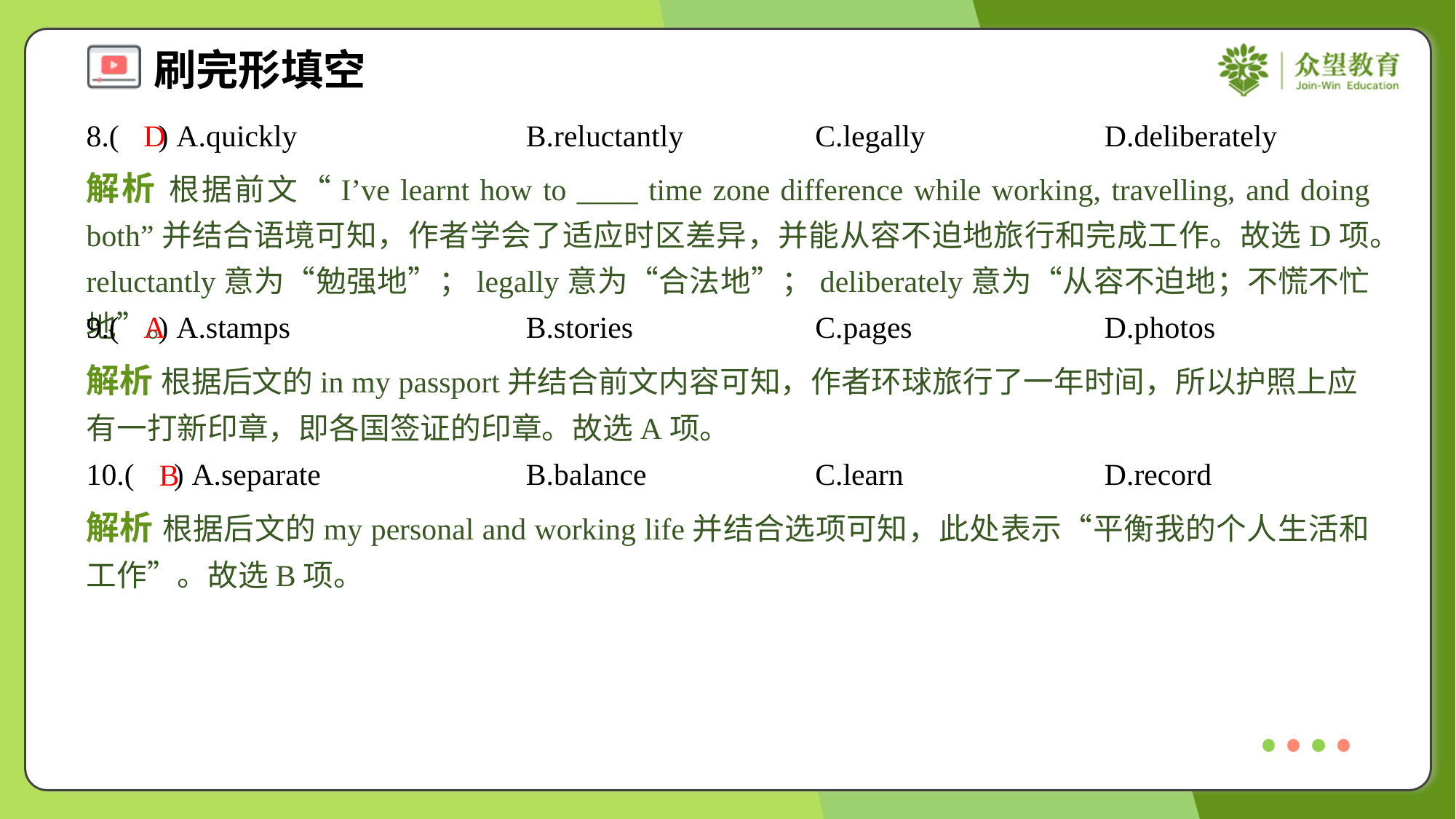

8.(     ) A.quickly	B.reluctantly	C.legally	D.deliberately
D
解析 根据前文“I’ve learnt how to ____ time zone difference while working, travelling, and doing both”并结合语境可知，作者学会了适应时区差异，并能从容不迫地旅行和完成工作。故选D项。reluctantly意为“勉强地”；legally意为“合法地”；deliberately意为“从容不迫地；不慌不忙地”。
9.(     ) A.stamps	B.stories	C.pages	D.photos
A
解析 根据后文的in my passport并结合前文内容可知，作者环球旅行了一年时间，所以护照上应有一打新印章，即各国签证的印章。故选A项。
10.(     ) A.separate	B.balance	C.learn	D.record
B
解析 根据后文的my personal and working life并结合选项可知，此处表示“平衡我的个人生活和工作”。故选B项。